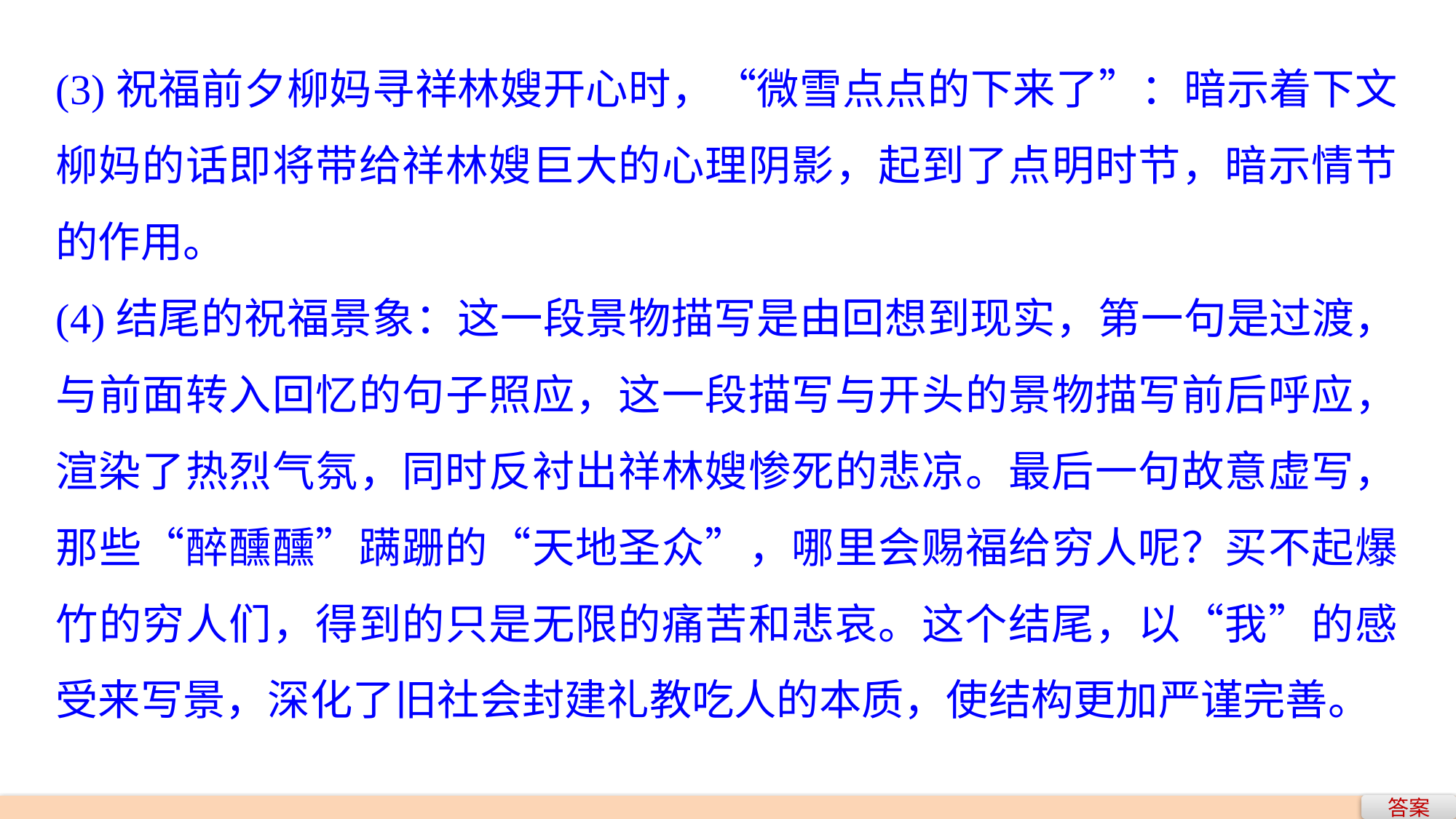

(3)祝福前夕柳妈寻祥林嫂开心时，“微雪点点的下来了”：暗示着下文柳妈的话即将带给祥林嫂巨大的心理阴影，起到了点明时节，暗示情节的作用。
(4)结尾的祝福景象：这一段景物描写是由回想到现实，第一句是过渡，与前面转入回忆的句子照应，这一段描写与开头的景物描写前后呼应，渲染了热烈气氛，同时反衬出祥林嫂惨死的悲凉。最后一句故意虚写，那些“醉醺醺”蹒跚的“天地圣众”，哪里会赐福给穷人呢？买不起爆竹的穷人们，得到的只是无限的痛苦和悲哀。这个结尾，以“我”的感受来写景，深化了旧社会封建礼教吃人的本质，使结构更加严谨完善。
答案